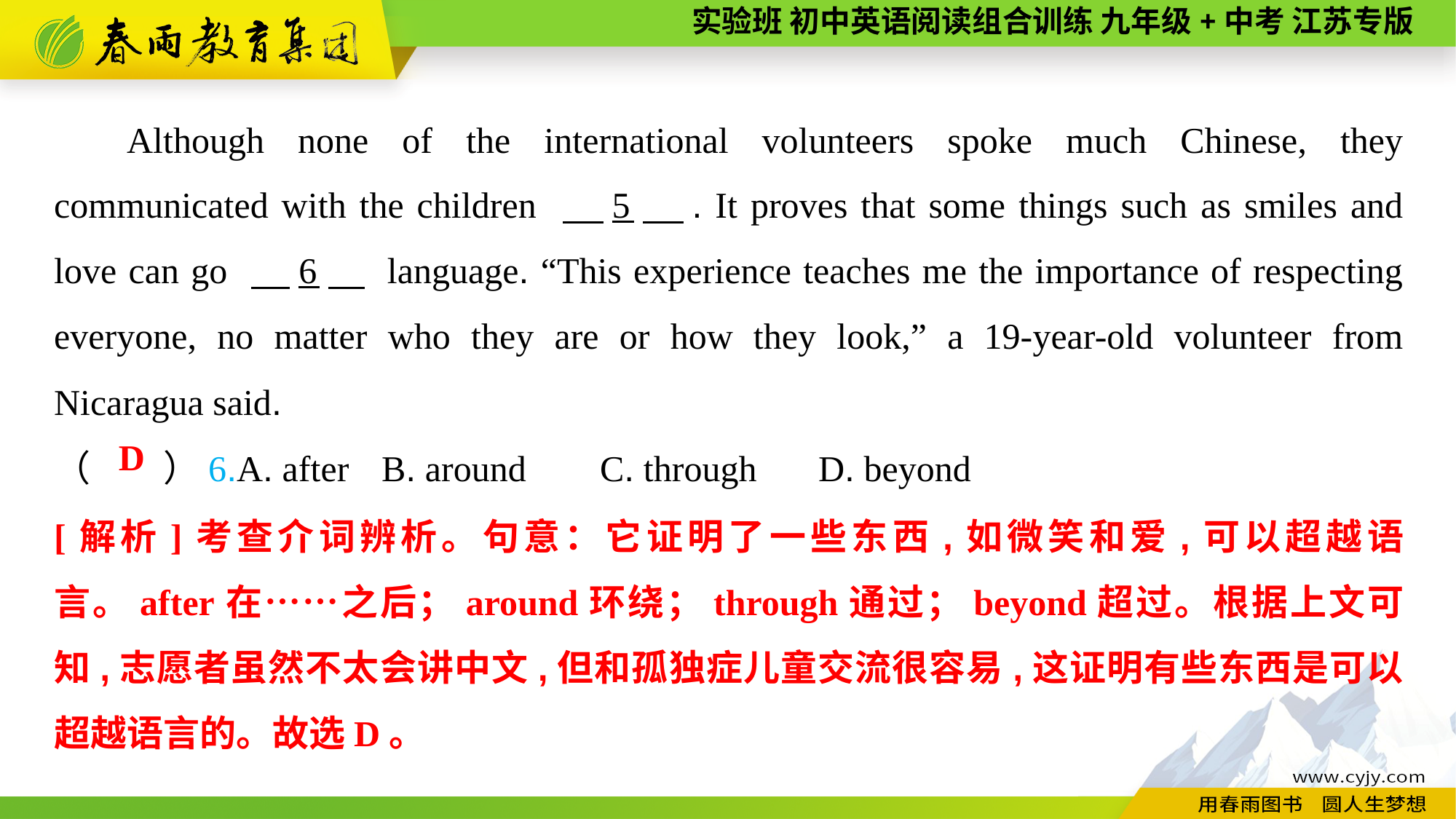

Although none of the international volunteers spoke much Chinese, they communicated with the children 　5　. It proves that some things such as smiles and love can go 　6　 language. “This experience teaches me the importance of respecting everyone, no matter who they are or how they look,” a 19-year-old volunteer from Nicaragua said.
（　　）6.A. after	B. around	C. through	D. beyond
D
[解析]考查介词辨析。句意：它证明了一些东西,如微笑和爱,可以超越语言。after在……之后；around环绕；through通过；beyond超过。根据上文可知,志愿者虽然不太会讲中文,但和孤独症儿童交流很容易,这证明有些东西是可以超越语言的。故选D。